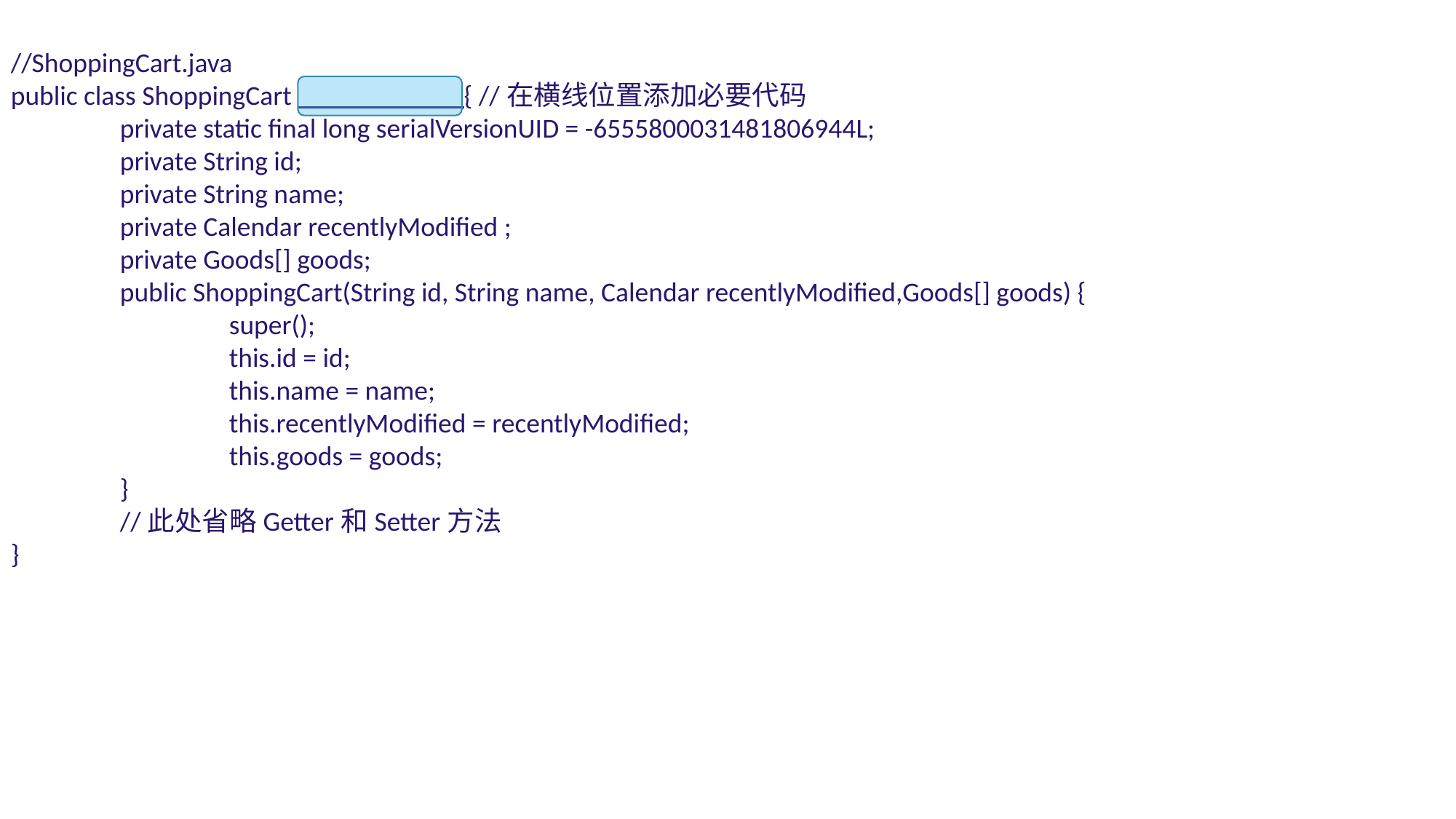

//ShoppingCart.java
public class ShoppingCart                         { //在横线位置添加必要代码
	private static final long serialVersionUID = -6555800031481806944L;
	private String id;
	private String name;
	private Calendar recentlyModified ;
	private Goods[] goods;
	public ShoppingCart(String id, String name, Calendar recentlyModified,Goods[] goods) {
		super();
		this.id = id;
		this.name = name;
		this.recentlyModified = recentlyModified;
		this.goods = goods;
	}
	//此处省略Getter和Setter方法
}